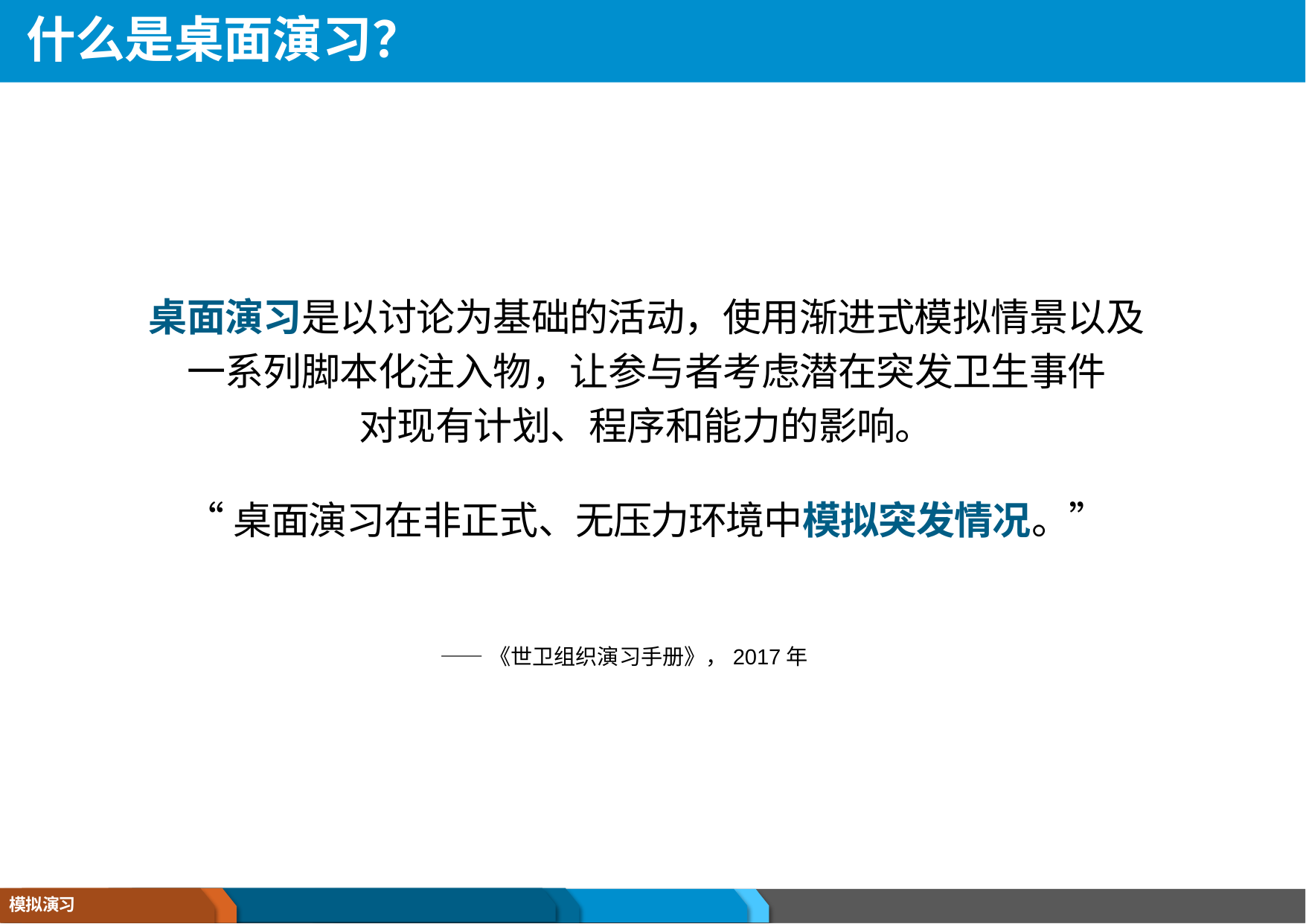

# 什么是桌面演习？
桌面演习是以讨论为基础的活动，使用渐进式模拟情景以及
一系列脚本化注入物，让参与者考虑潜在突发卫生事件
对现有计划、程序和能力的影响。

“桌面演习在非正式、无压力环境中模拟突发情况。”
——《世卫组织演习手册》，2017年
模拟演习